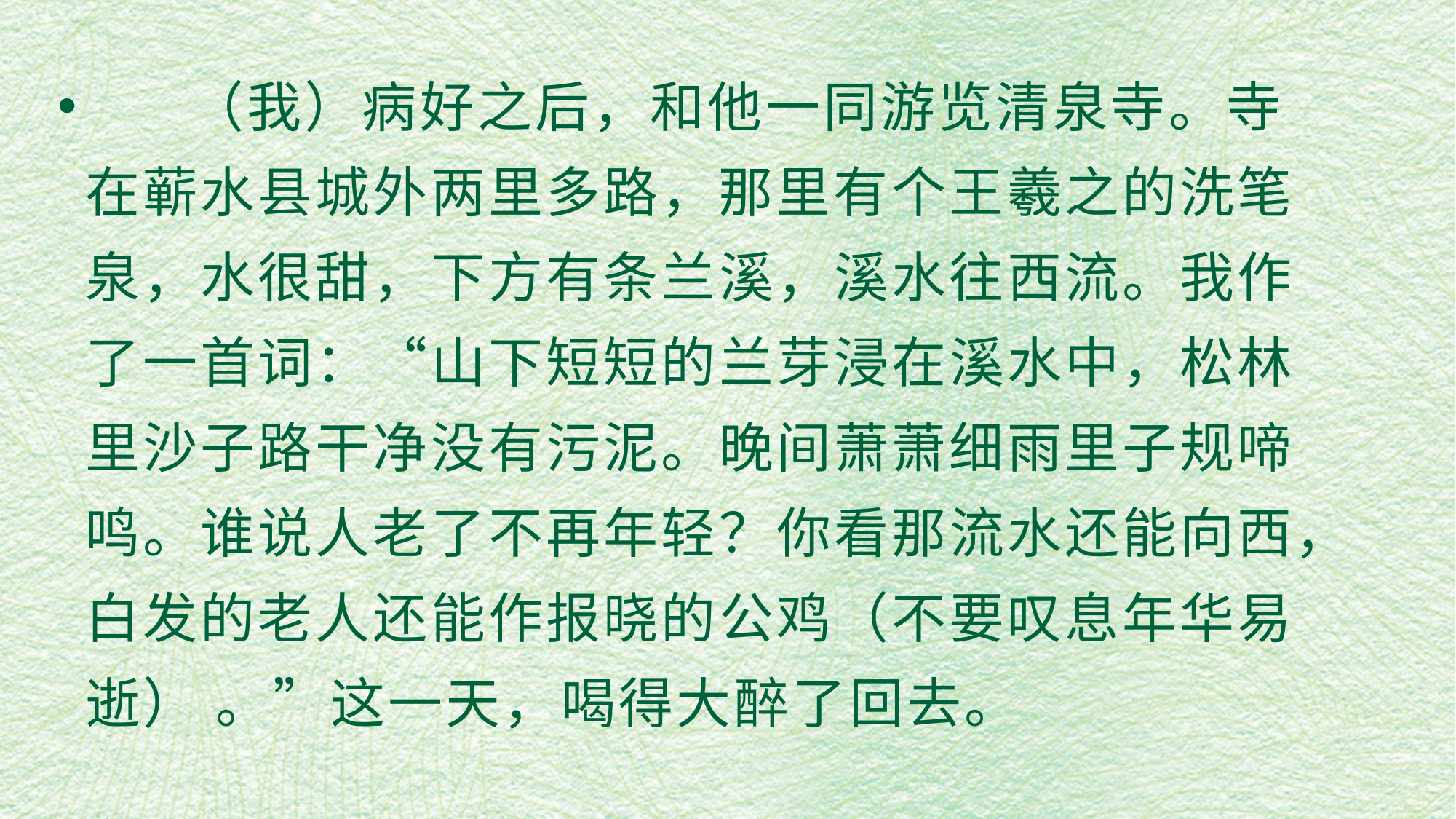

#
      （我）病好之后，和他一同游览清泉寺。寺在蕲水县城外两里多路，那里有个王羲之的洗笔泉，水很甜，下方有条兰溪，溪水往西流。我作了一首词：“山下短短的兰芽浸在溪水中，松林里沙子路干净没有污泥。晚间萧萧细雨里子规啼鸣。谁说人老了不再年轻？你看那流水还能向西，白发的老人还能作报晓的公鸡（不要叹息年华易逝） 。”这一天，喝得大醉了回去。